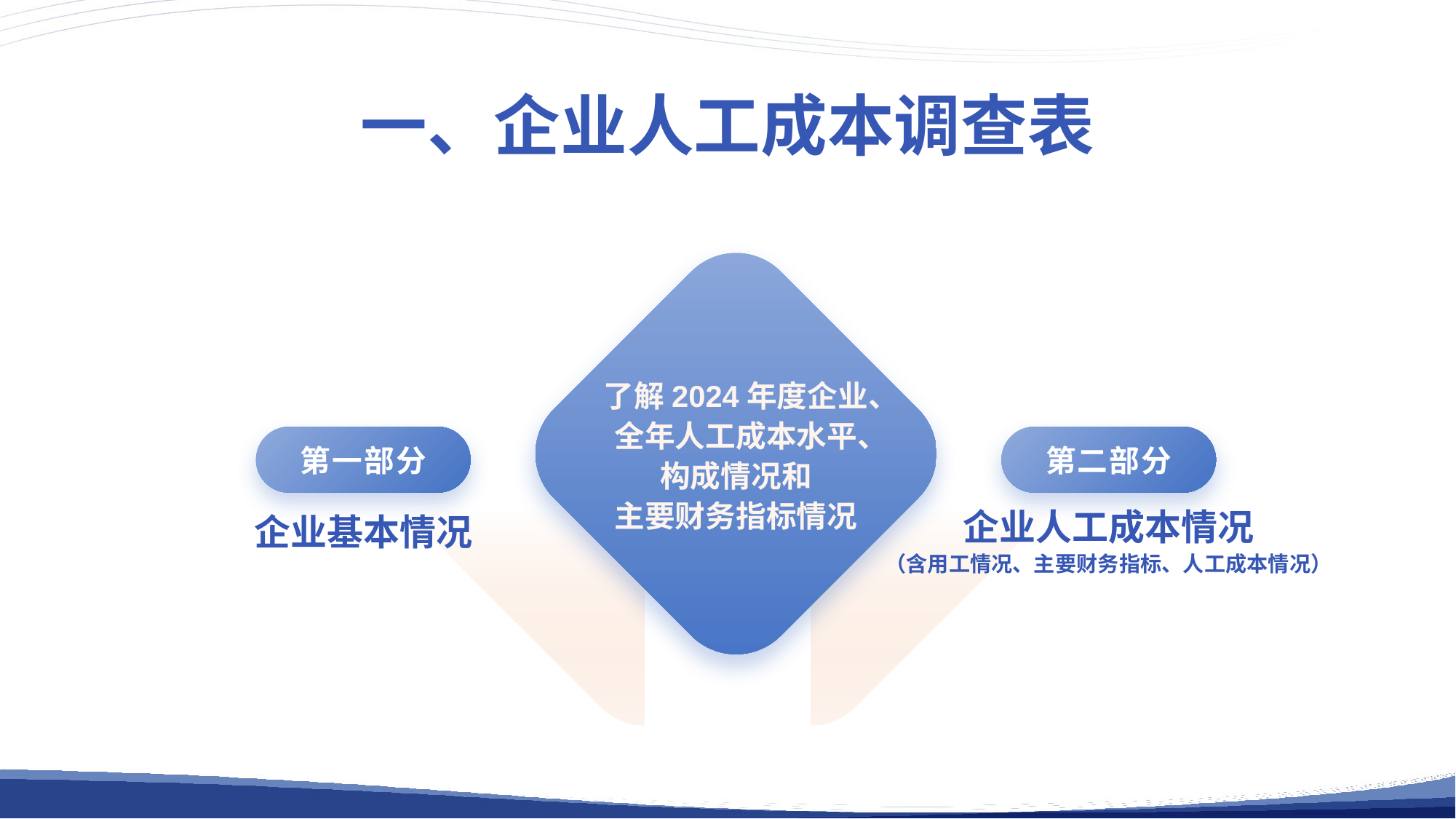

一、企业人工成本调查表

了解2024年度企业、全年人工成本水平、
构成情况和
主要财务指标情况
第一部分
第二部分
企业人工成本情况
（含用工情况、主要财务指标、人工成本情况）
企业基本情况